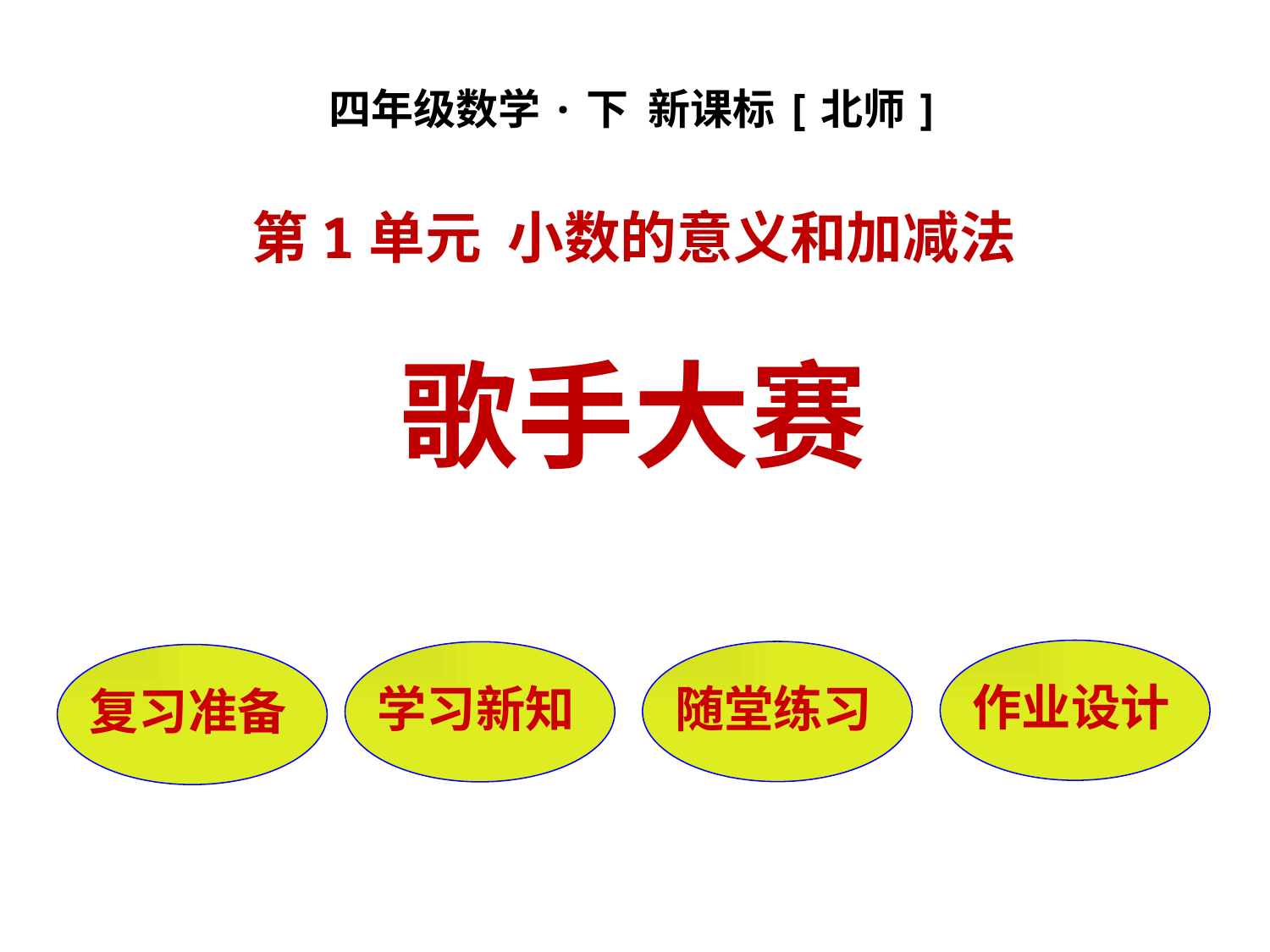

四年级数学·下  新课标[北师]
第1单元  小数的意义和加减法
歌手大赛

作业设计

随堂练习

学习新知

复习准备